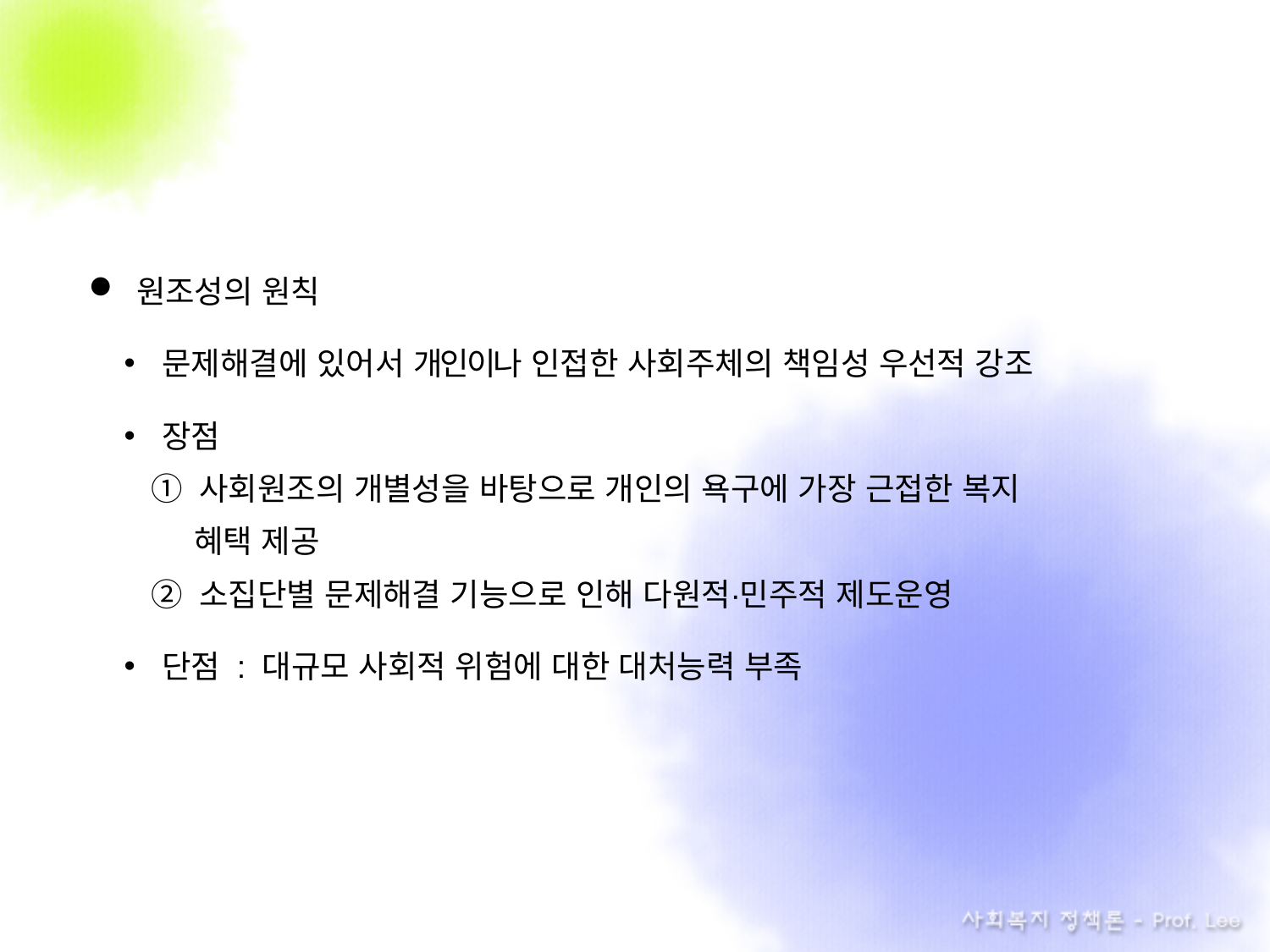

원조성의 원칙
문제해결에 있어서 개인이나 인접한 사회주체의 책임성 우선적 강조
장점
   ① 사회원조의 개별성을 바탕으로 개인의 욕구에 가장 근접한 복지
       혜택 제공
   ② 소집단별 문제해결 기능으로 인해 다원적∙민주적 제도운영
단점 : 대규모 사회적 위험에 대한 대처능력 부족